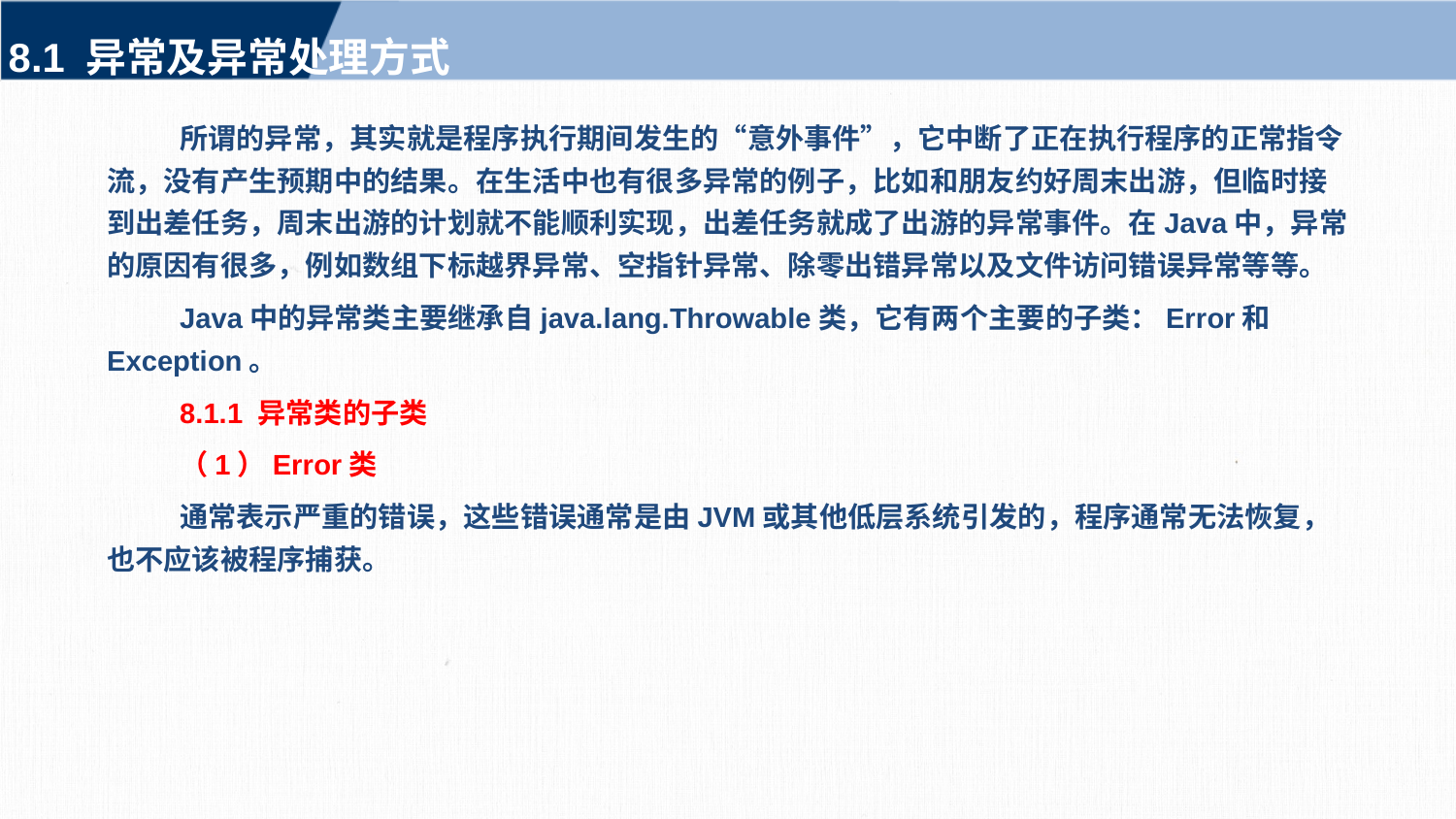

8.1 异常及异常处理方式

所谓的异常，其实就是程序执行期间发生的“意外事件”，它中断了正在执行程序的正常指令流，没有产生预期中的结果。在生活中也有很多异常的例子，比如和朋友约好周末出游，但临时接到出差任务，周末出游的计划就不能顺利实现，出差任务就成了出游的异常事件。在Java中，异常的原因有很多，例如数组下标越界异常、空指针异常、除零出错异常以及文件访问错误异常等等。
Java中的异常类主要继承自java.lang.Throwable类，它有两个主要的子类：Error和Exception。
8.1.1 异常类的子类
（1）Error类
通常表示严重的错误，这些错误通常是由JVM或其他低层系统引发的，程序通常无法恢复，也不应该被程序捕获。